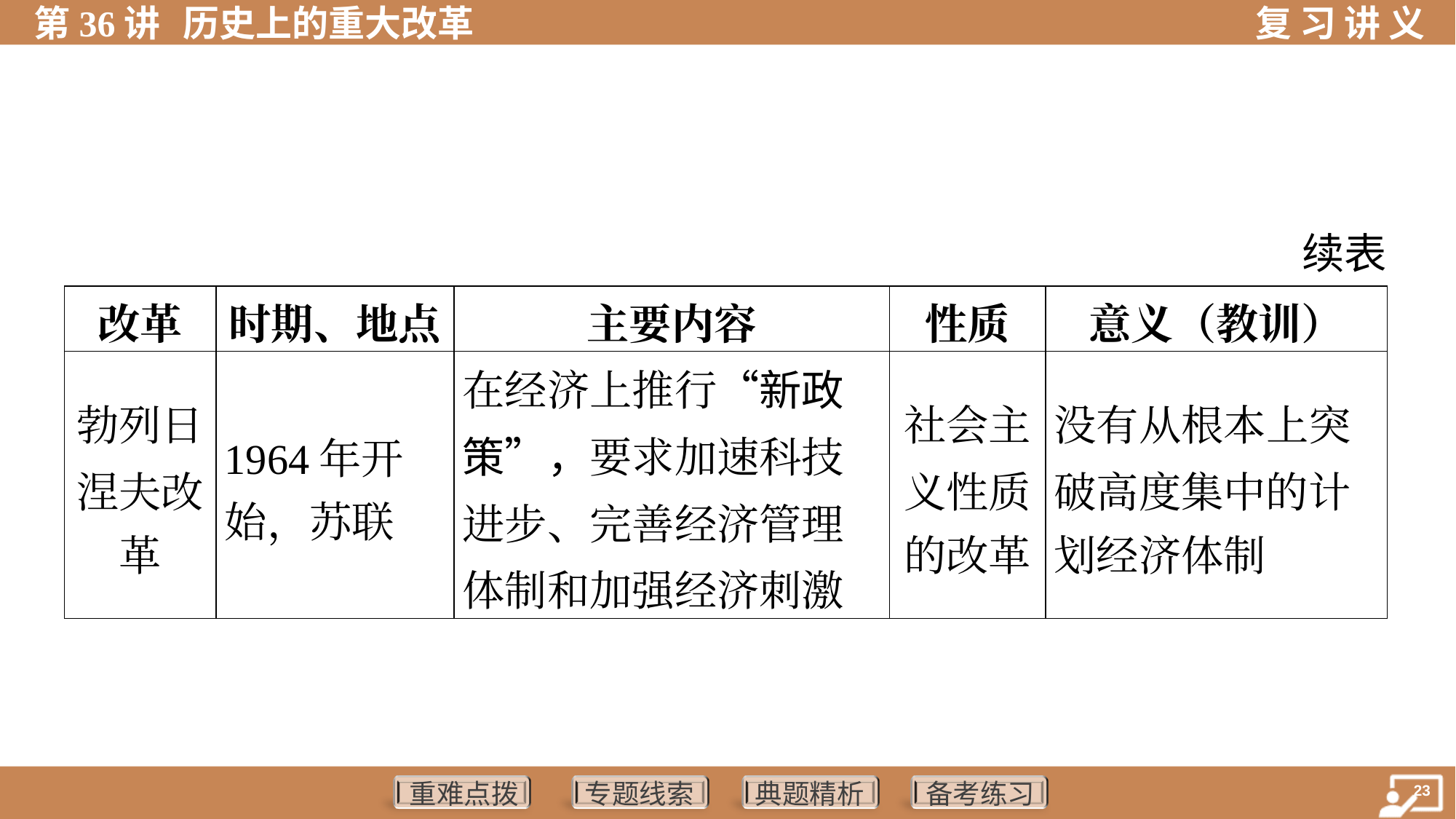

续表
| 改革 | 时期、地点 | 主要内容 | 性质 | 意义（教训） |
| --- | --- | --- | --- | --- |
| 勃列日 涅夫改 革 | 1964年开 始，苏联 | 在经济上推行“新政 策”，要求加速科技进步、完善经济管理体制和加强经济刺激 | 社会主 义性质 的改革 | 没有从根本上突 破高度集中的计 划经济体制 |